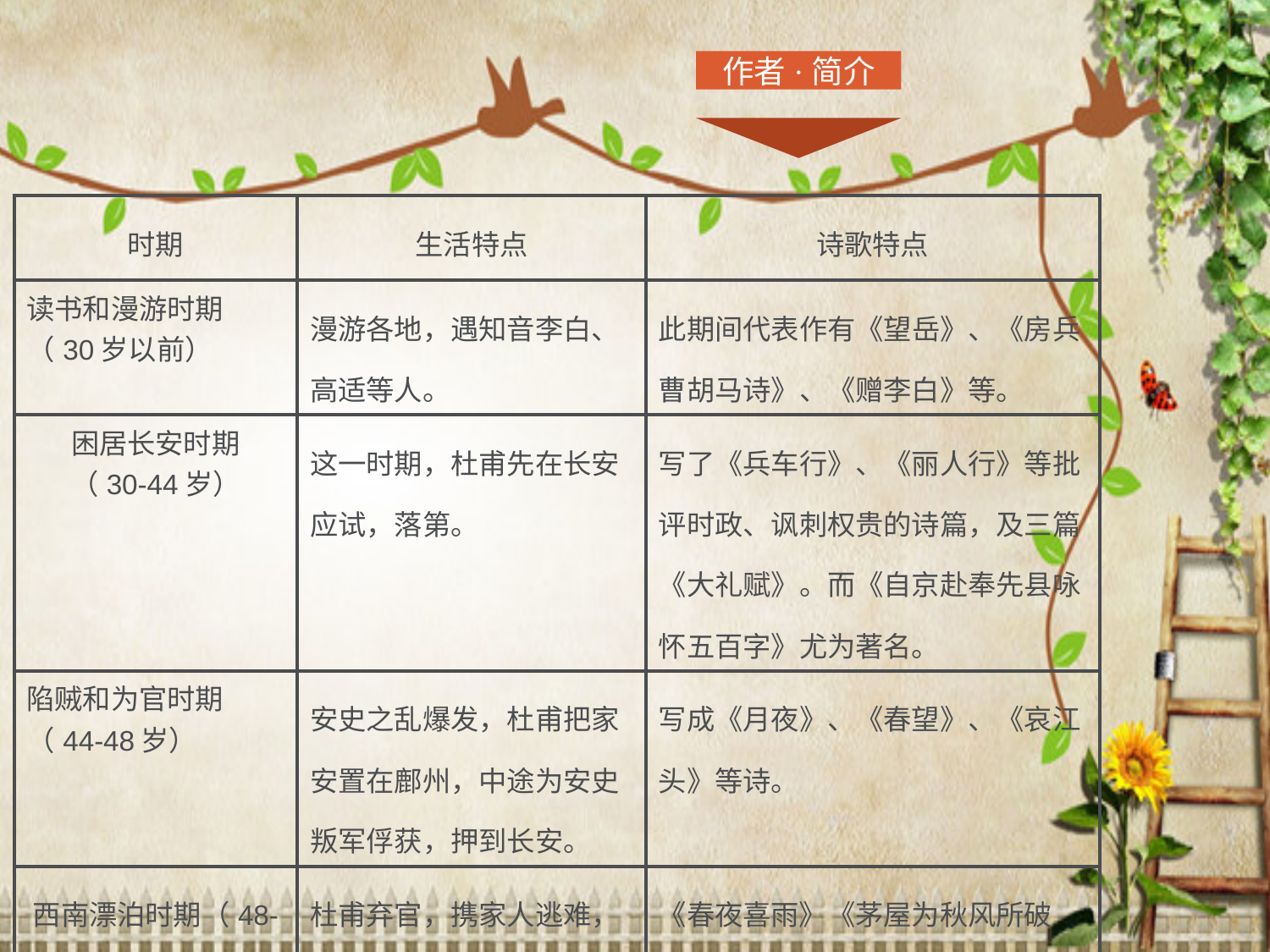

作者·简介

| 时期 | 生活特点 | 诗歌特点 |
| --- | --- | --- |
| 读书和漫游时期（30岁以前） | 漫游各地，遇知音李白、高适等人。 | 此期间代表作有《望岳》、《房兵曹胡马诗》、《赠李白》等。 |
| 困居长安时期 （30-44岁） | 这一时期，杜甫先在长安应试，落第。 | 写了《兵车行》、《丽人行》等批评时政、讽刺权贵的诗篇，及三篇《大礼赋》。而《自京赴奉先县咏怀五百字》尤为著名。 |
| 陷贼和为官时期（44-48岁） | 安史之乱爆发，杜甫把家安置在鄜州，中途为安史叛军俘获，押到长安。 | 写成《月夜》、《春望》、《哀江头》等诗。 |
| 西南漂泊时期（48-50岁） | 杜甫弃官，携家人逃难，过了一段比较安稳的生活。 | 《春夜喜雨》《茅屋为秋风所破歌》《蜀相》《闻官军收河南河北》《登高》《登岳阳楼》等大量名作。 |